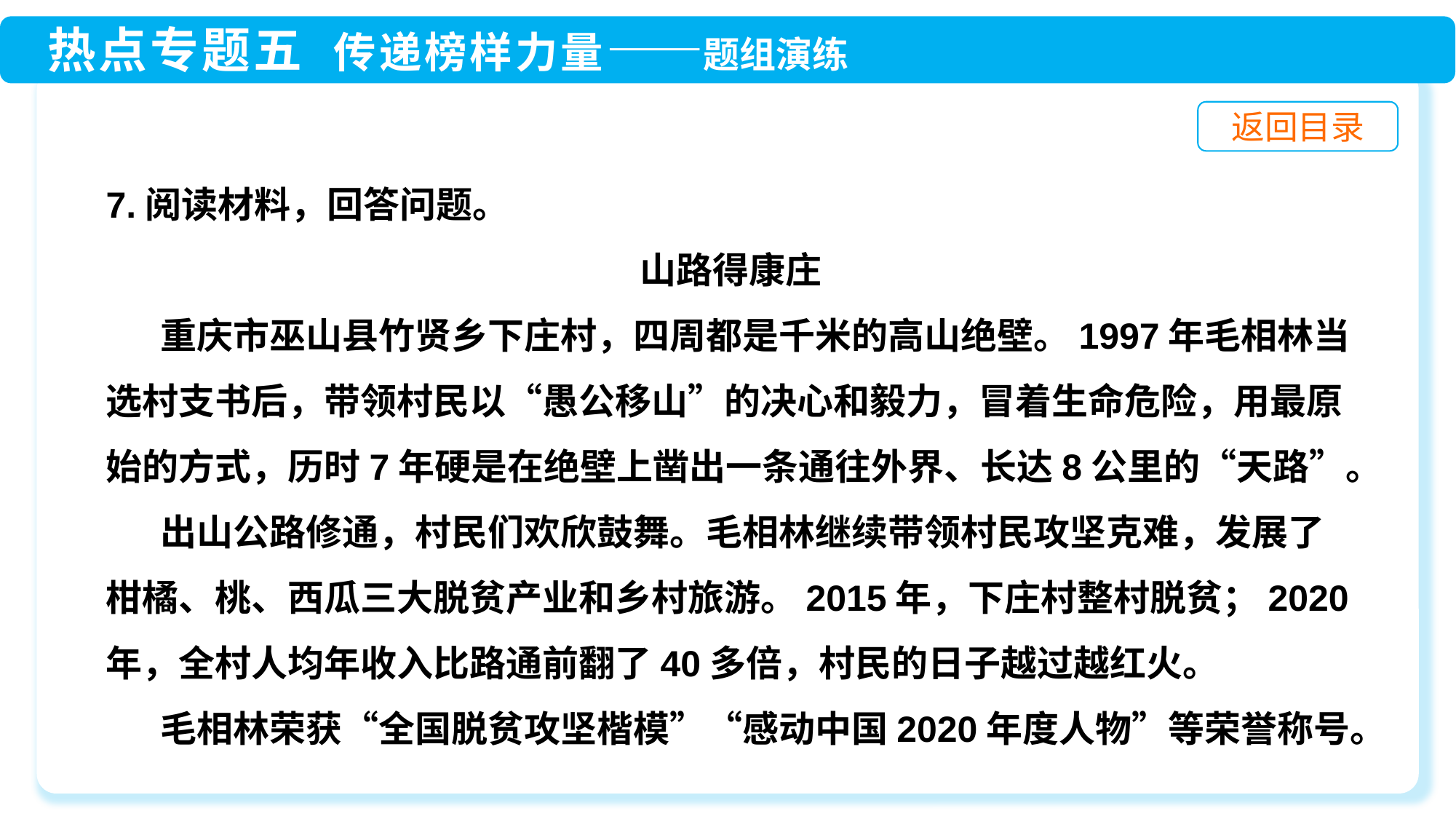

7.阅读材料，回答问题。
山路得康庄
重庆市巫山县竹贤乡下庄村，四周都是千米的高山绝壁。1997年毛相林当选村支书后，带领村民以“愚公移山”的决心和毅力，冒着生命危险，用最原始的方式，历时7年硬是在绝壁上凿出一条通往外界、长达8公里的“天路”。
出山公路修通，村民们欢欣鼓舞。毛相林继续带领村民攻坚克难，发展了柑橘、桃、西瓜三大脱贫产业和乡村旅游。2015年，下庄村整村脱贫；2020年，全村人均年收入比路通前翻了40多倍，村民的日子越过越红火。
毛相林荣获“全国脱贫攻坚楷模”“感动中国2020年度人物”等荣誉称号。